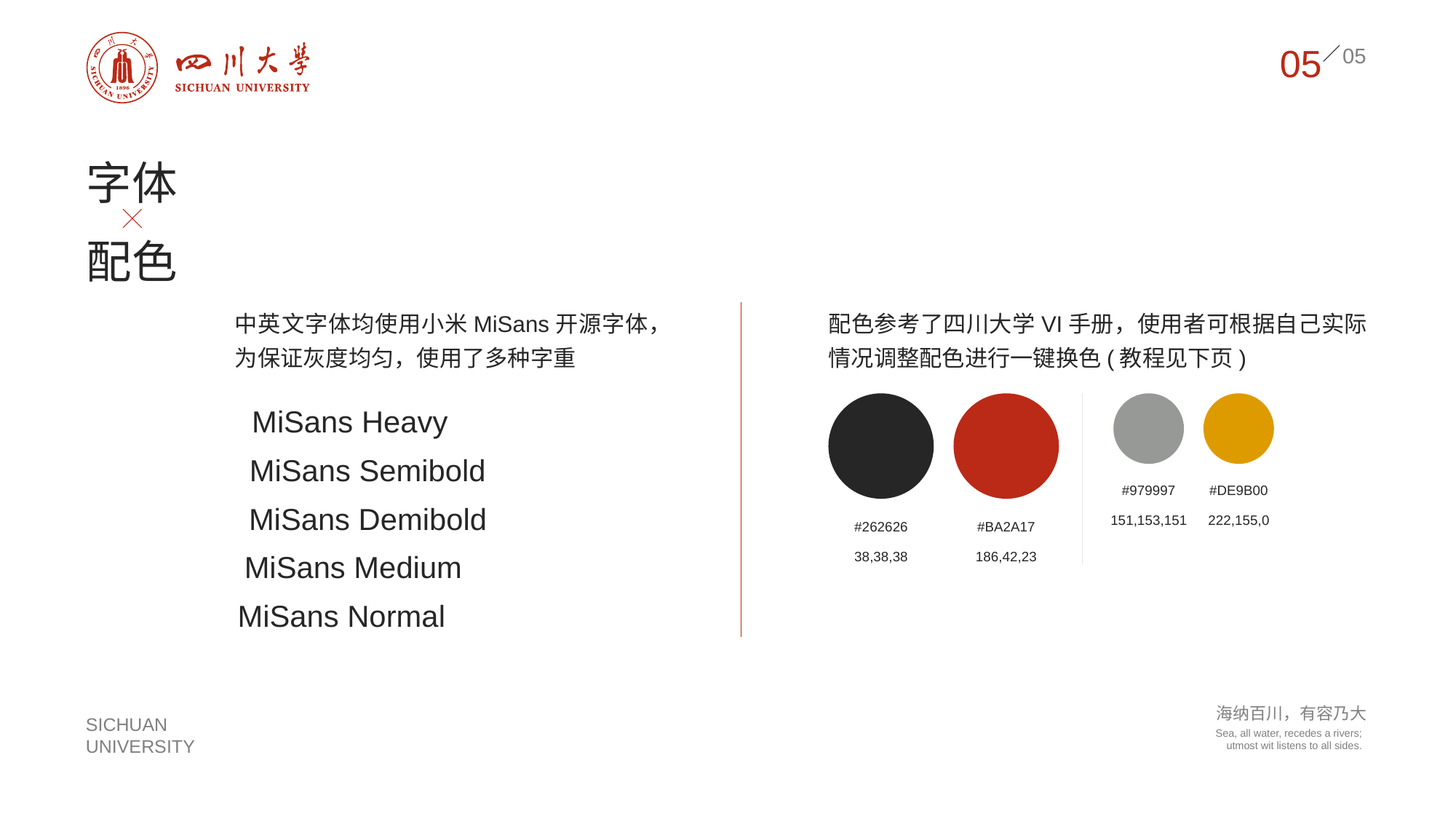

05
字体
配色
中英文字体均使用小米MiSans开源字体，为保证灰度均匀，使用了多种字重
配色参考了四川大学VI手册，使用者可根据自己实际情况调整配色进行一键换色(教程见下页)
MiSans Heavy

MiSans Semibold
#979997
#DE9B00
MiSans Demibold
151,153,151
222,155,0
#262626
#BA2A17
MiSans Medium
38,38,38
186,42,23
MiSans Normal